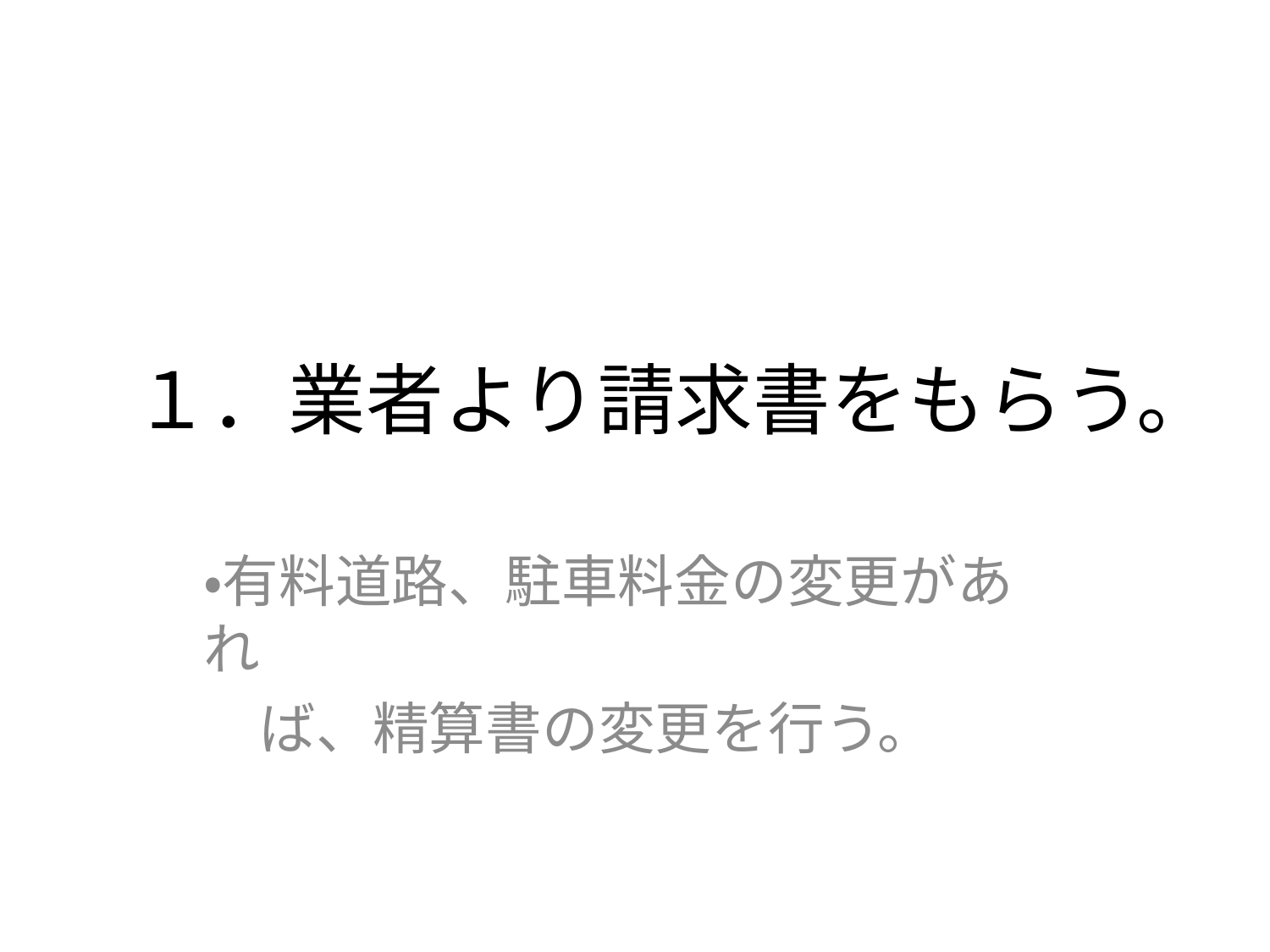

# １．業者より請求書をもらう。
・有料道路、駐車料金の変更があれ
　ば、精算書の変更を行う。